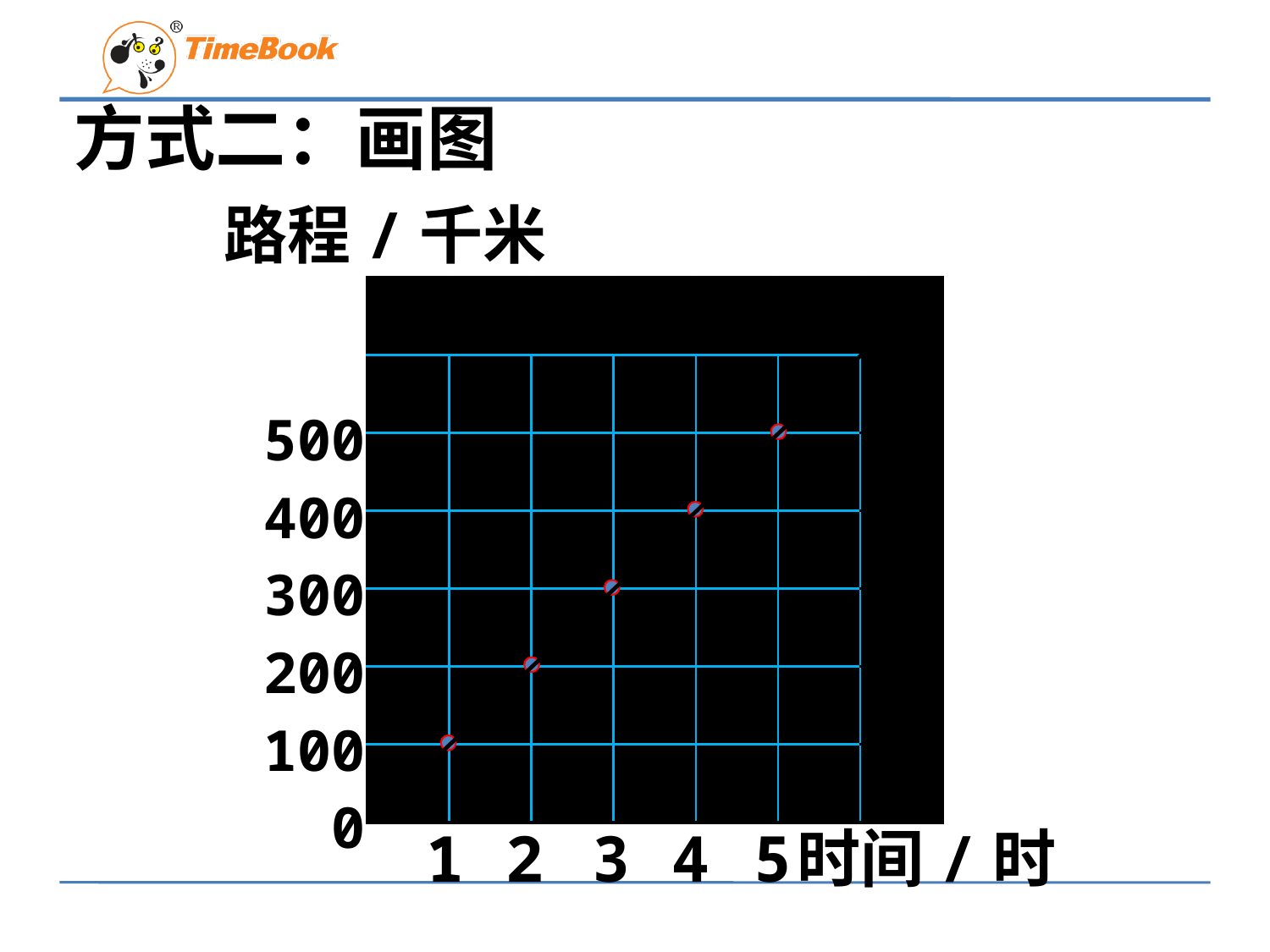

方式二：画图
路程/千米
|  |  |  |  |  |  |  |
| --- | --- | --- | --- | --- | --- | --- |
|  |  |  |  |  |  |  |
|  |  |  |  |  |  |  |
|  |  |  |  |  |  |  |
|  |  |  |  |  |  |  |
|  |  |  |  |  |  |  |
|  |  |  |  |  |  |  |
500
400
300
200
100
0

时间/时
1
2
3
4
5